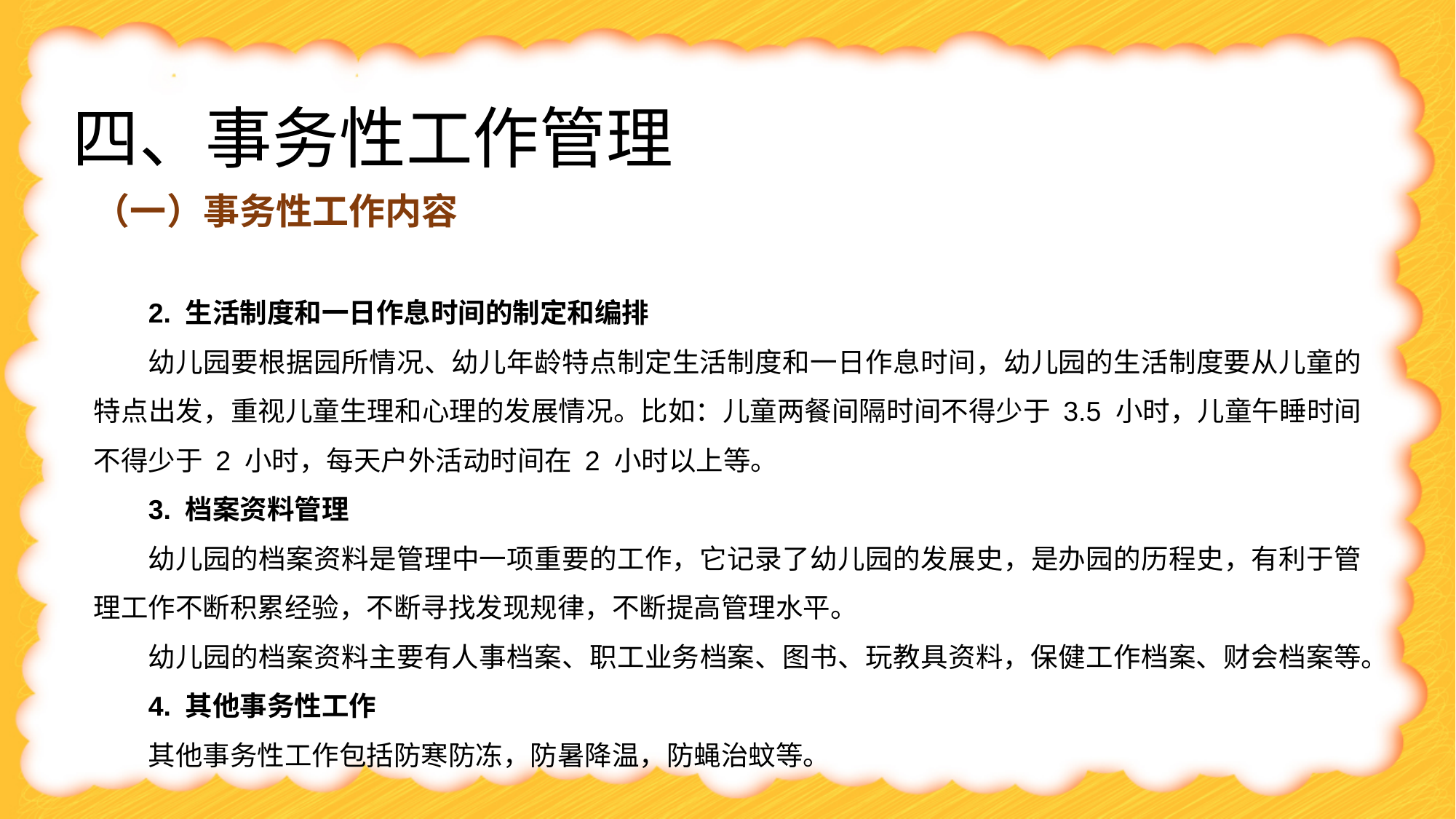

# 四、事务性工作管理
（一）事务性工作内容
2. 生活制度和一日作息时间的制定和编排
幼儿园要根据园所情况、幼儿年龄特点制定生活制度和一日作息时间，幼儿园的生活制度要从儿童的特点出发，重视儿童生理和心理的发展情况。比如：儿童两餐间隔时间不得少于 3.5 小时，儿童午睡时间不得少于 2 小时，每天户外活动时间在 2 小时以上等。
3. 档案资料管理
幼儿园的档案资料是管理中一项重要的工作，它记录了幼儿园的发展史，是办园的历程史，有利于管理工作不断积累经验，不断寻找发现规律，不断提高管理水平。
幼儿园的档案资料主要有人事档案、职工业务档案、图书、玩教具资料，保健工作档案、财会档案等。
4. 其他事务性工作
其他事务性工作包括防寒防冻，防暑降温，防蝇治蚊等。